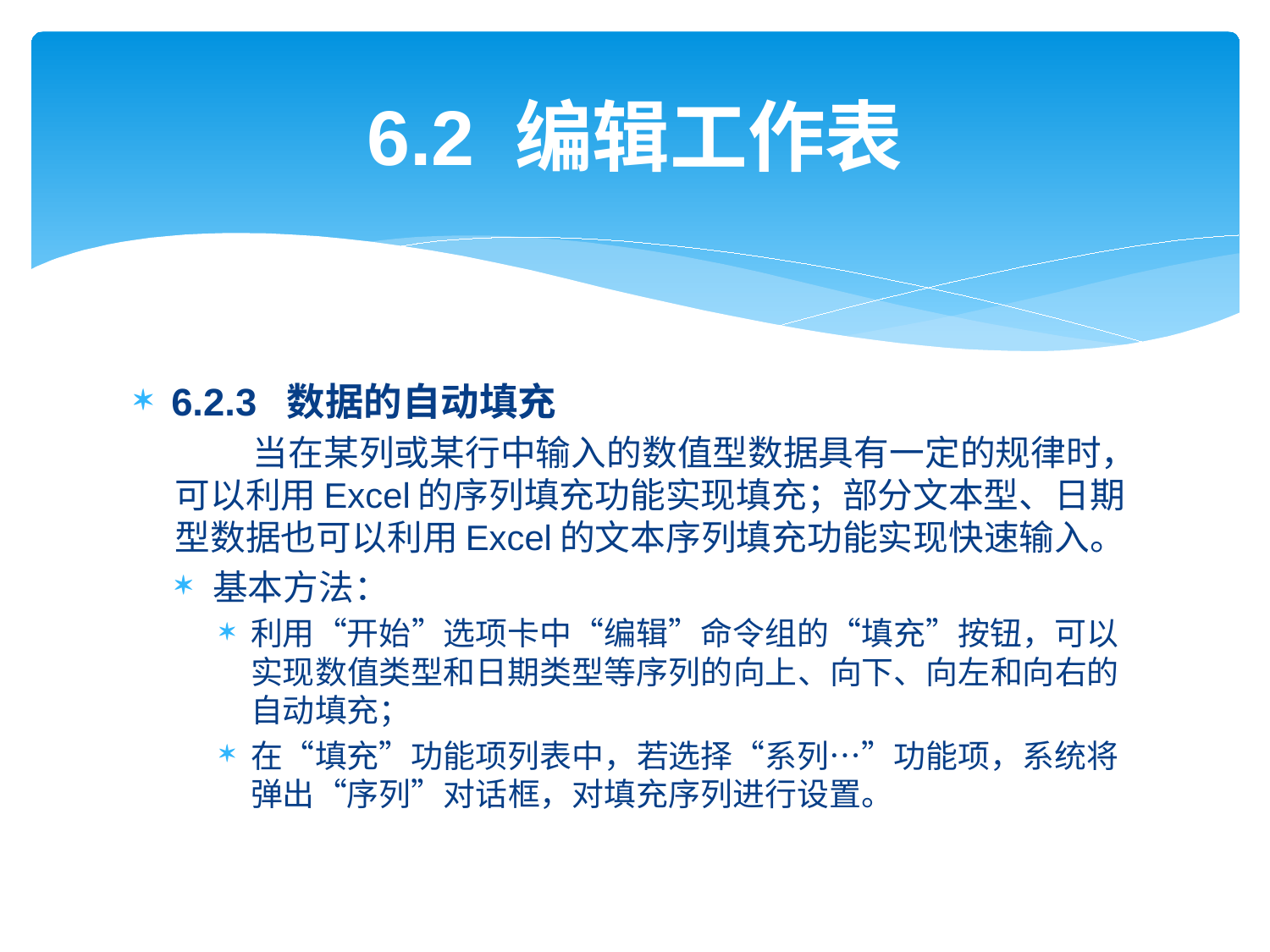

# 6.2 编辑工作表
6.2.3  数据的自动填充
         当在某列或某行中输入的数值型数据具有一定的规律时，可以利用Excel的序列填充功能实现填充；部分文本型、日期型数据也可以利用Excel的文本序列填充功能实现快速输入。
基本方法：
利用“开始”选项卡中“编辑”命令组的“填充”按钮，可以实现数值类型和日期类型等序列的向上、向下、向左和向右的自动填充；
在“填充”功能项列表中，若选择“系列…”功能项，系统将弹出“序列”对话框，对填充序列进行设置。